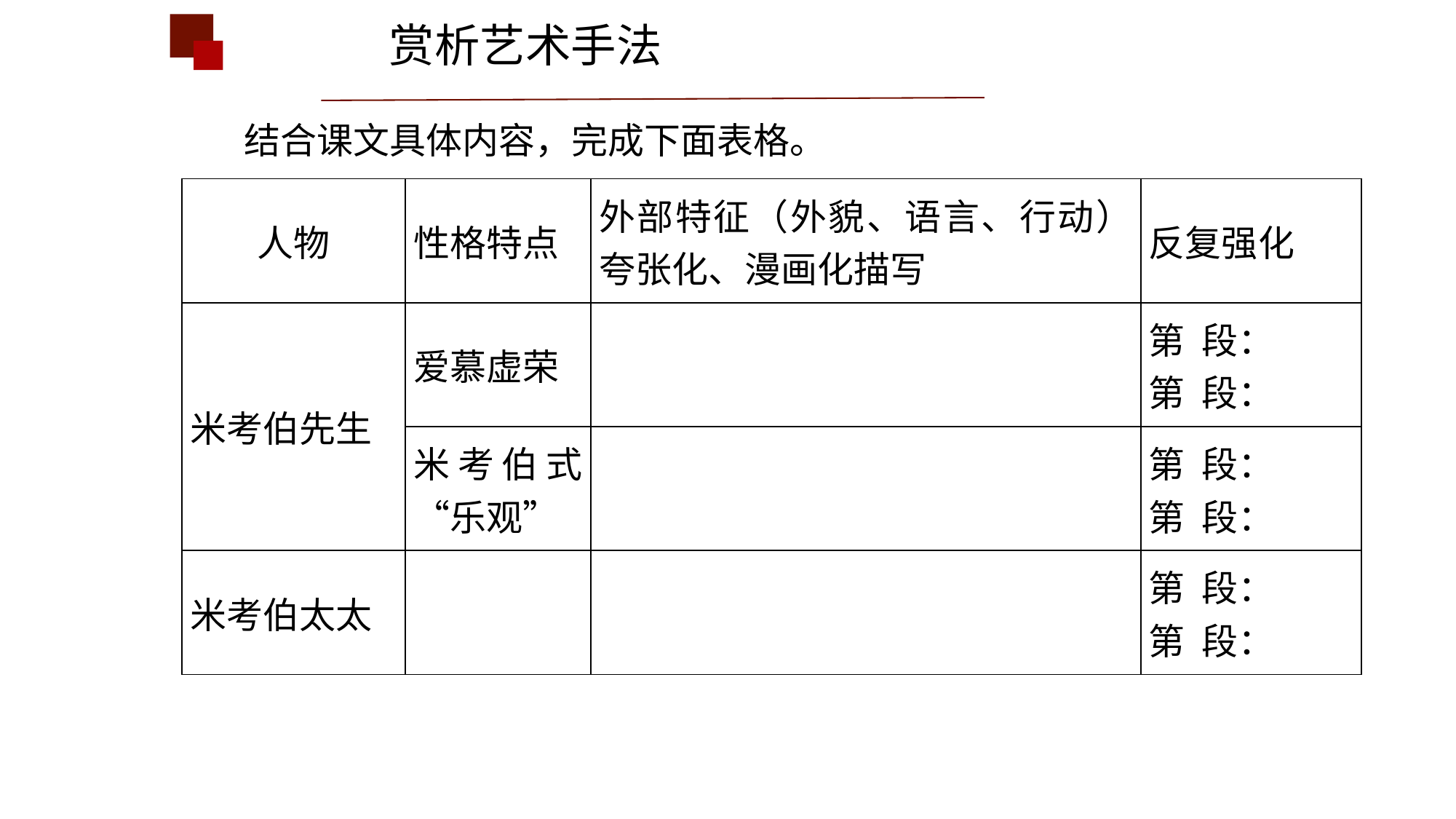

赏析艺术手法

结合课文具体内容，完成下面表格。
| 人物 | 性格特点 | 外部特征（外貌、语言、行动）夸张化、漫画化描写 | 反复强化 |
| --- | --- | --- | --- |
| 米考伯先生 | 爱慕虚荣 |  | 第 段： 第 段： |
|  | 米考伯式“乐观” |  | 第 段： 第 段： |
| 米考伯太太 |  |  | 第 段： 第 段： |